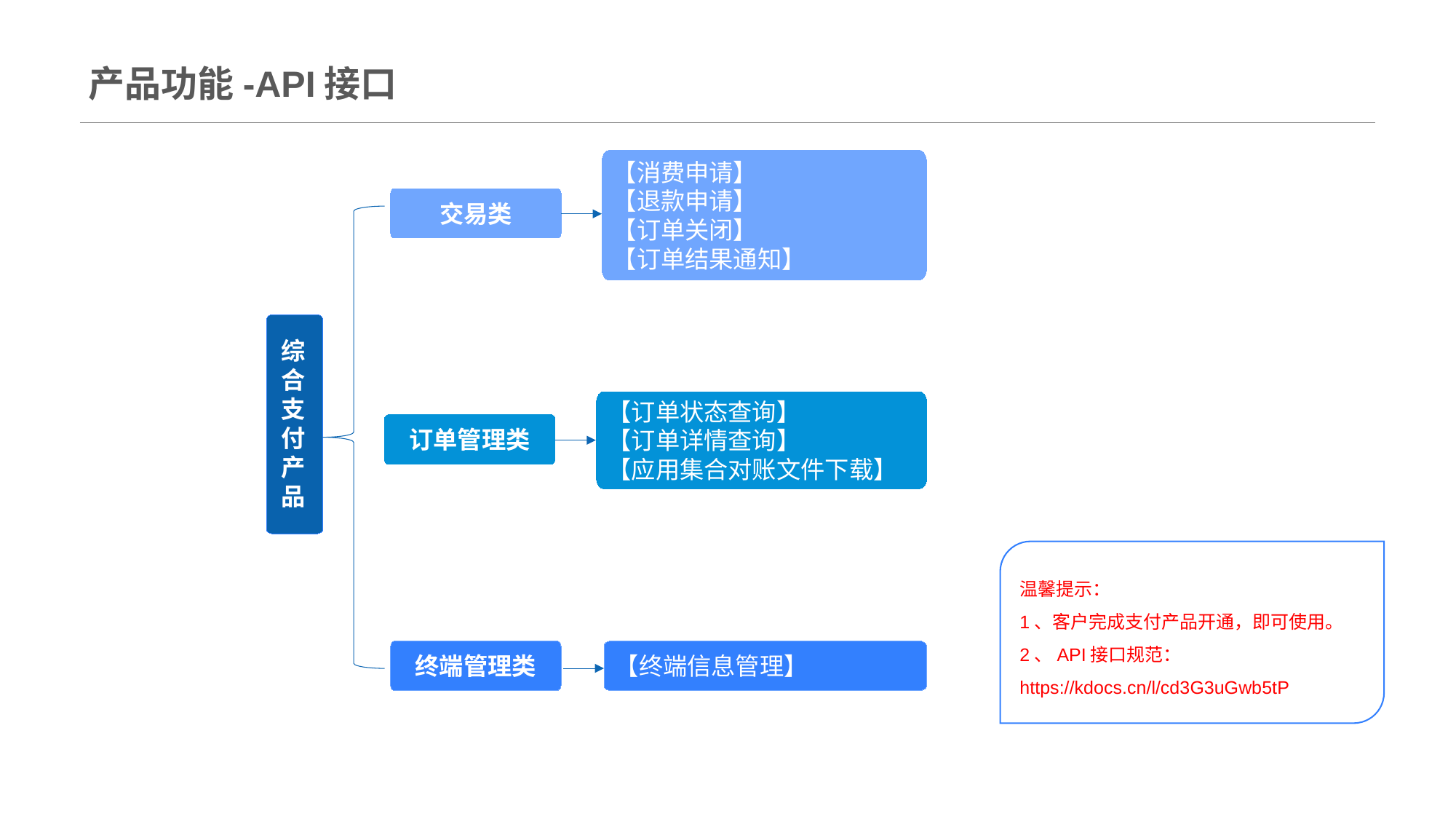

产品功能-API接口
【消费申请】
【退款申请】
【订单关闭】
【订单结果通知】
交易类

综合支付产品
【订单状态查询】
【订单详情查询】
【应用集合对账文件下载】

订单管理类
温馨提示：
1、客户完成支付产品开通，即可使用。
2、API接口规范：        https://kdocs.cn/l/cd3G3uGwb5tP
【终端信息管理】
终端管理类